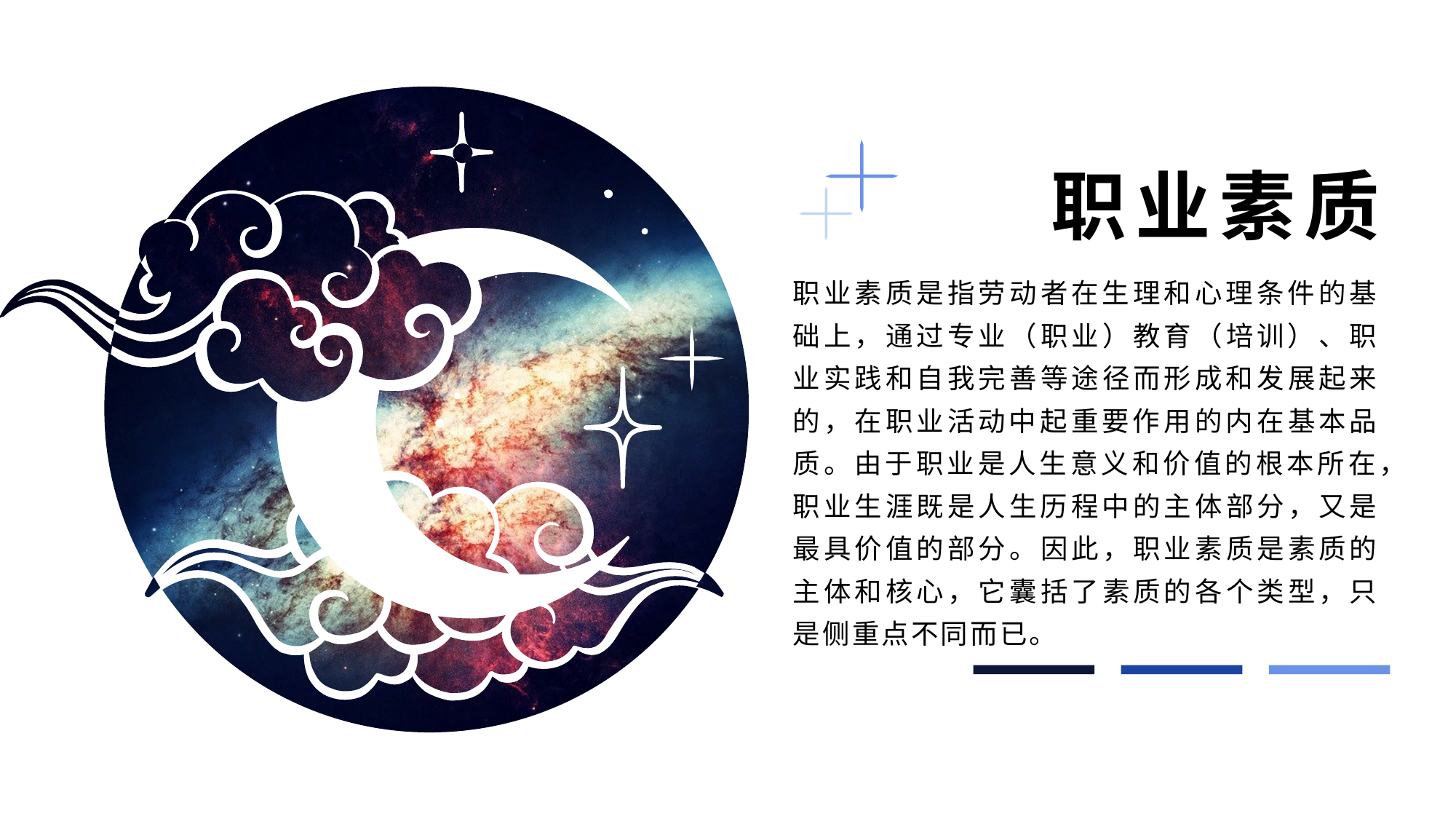

职业素质
职业素质是指劳动者在生理和心理条件的基础上，通过专业（职业）教育（培训）、职业实践和自我完善等途径而形成和发展起来的，在职业活动中起重要作用的内在基本品质。由于职业是人生意义和价值的根本所在，职业生涯既是人生历程中的主体部分，又是最具价值的部分。因此，职业素质是素质的主体和核心，它囊括了素质的各个类型，只是侧重点不同而已。